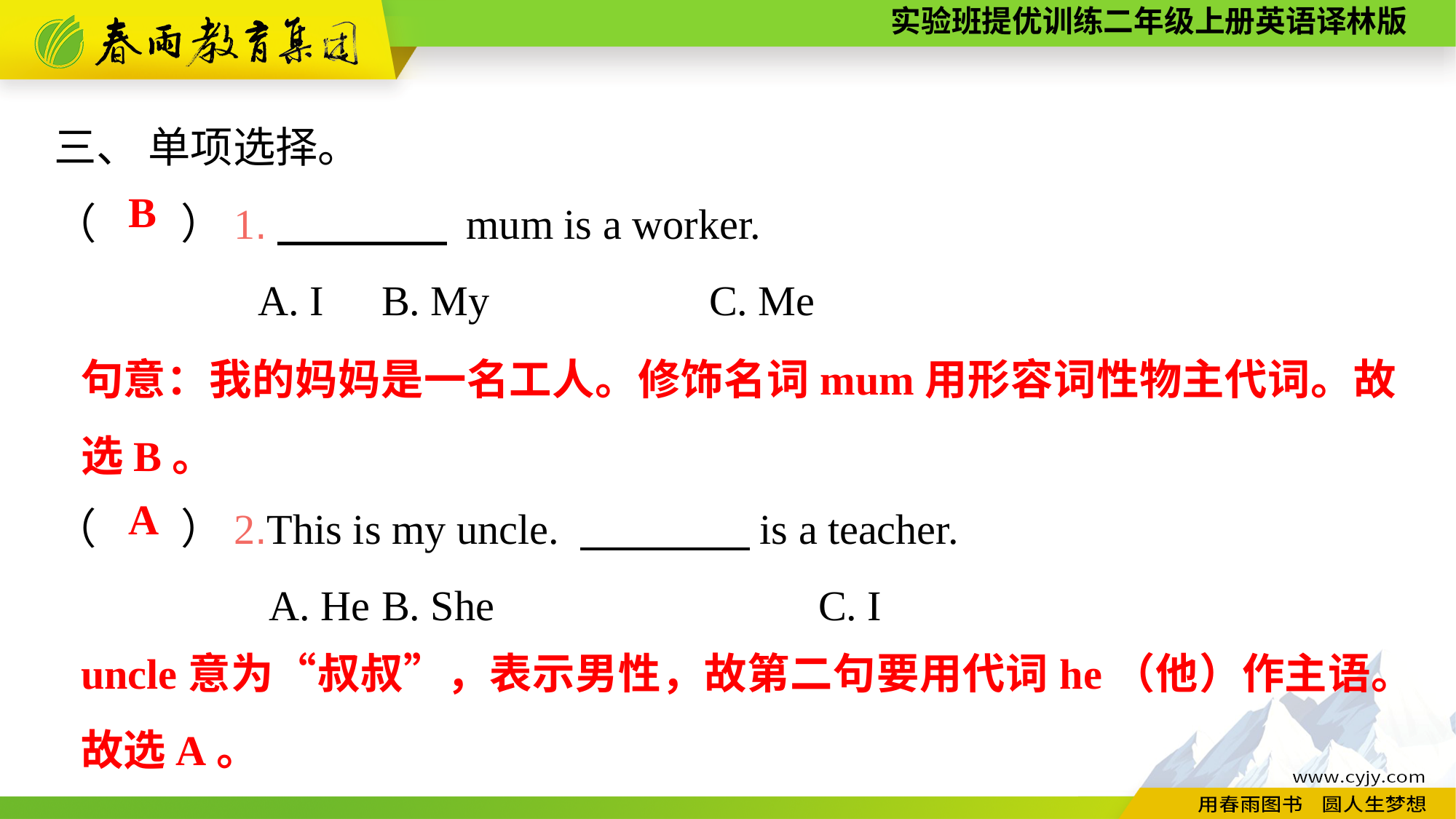

三、 单项选择。
（　　）1.　　　　 mum is a worker.
A. I	B. My			C. Me

（　　）2.This is my uncle. 　　　　is a teacher.
A. He	B. She			C. I
B
句意：我的妈妈是一名工人。修饰名词mum用形容词性物主代词。故选B。
A
uncle意为“叔叔”，表示男性，故第二句要用代词he（他）作主语。故选A。